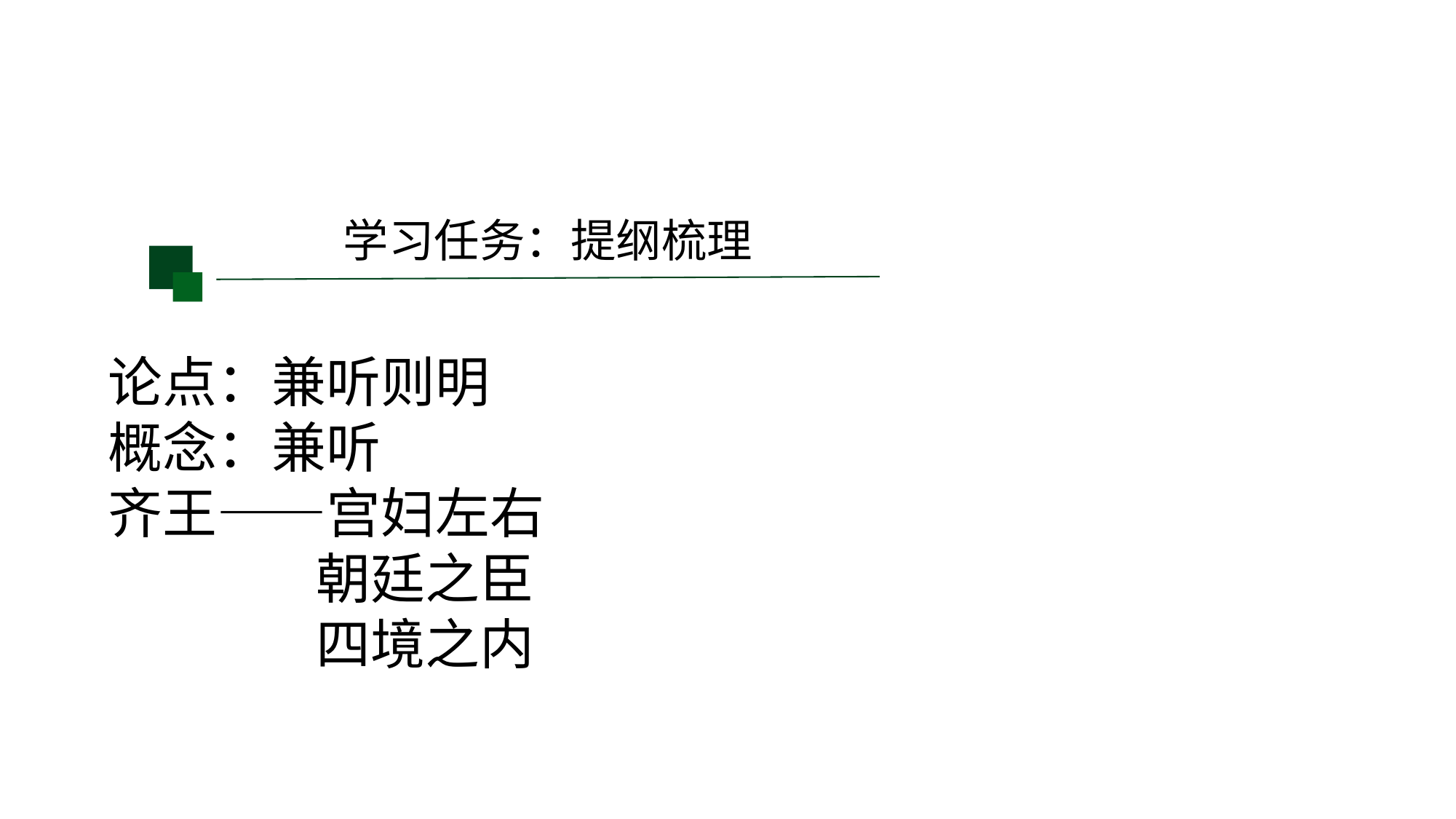

学习任务：提纲梳理

论点：兼听则明
概念：兼听
齐王——宫妇左右
                朝廷之臣
                四境之内